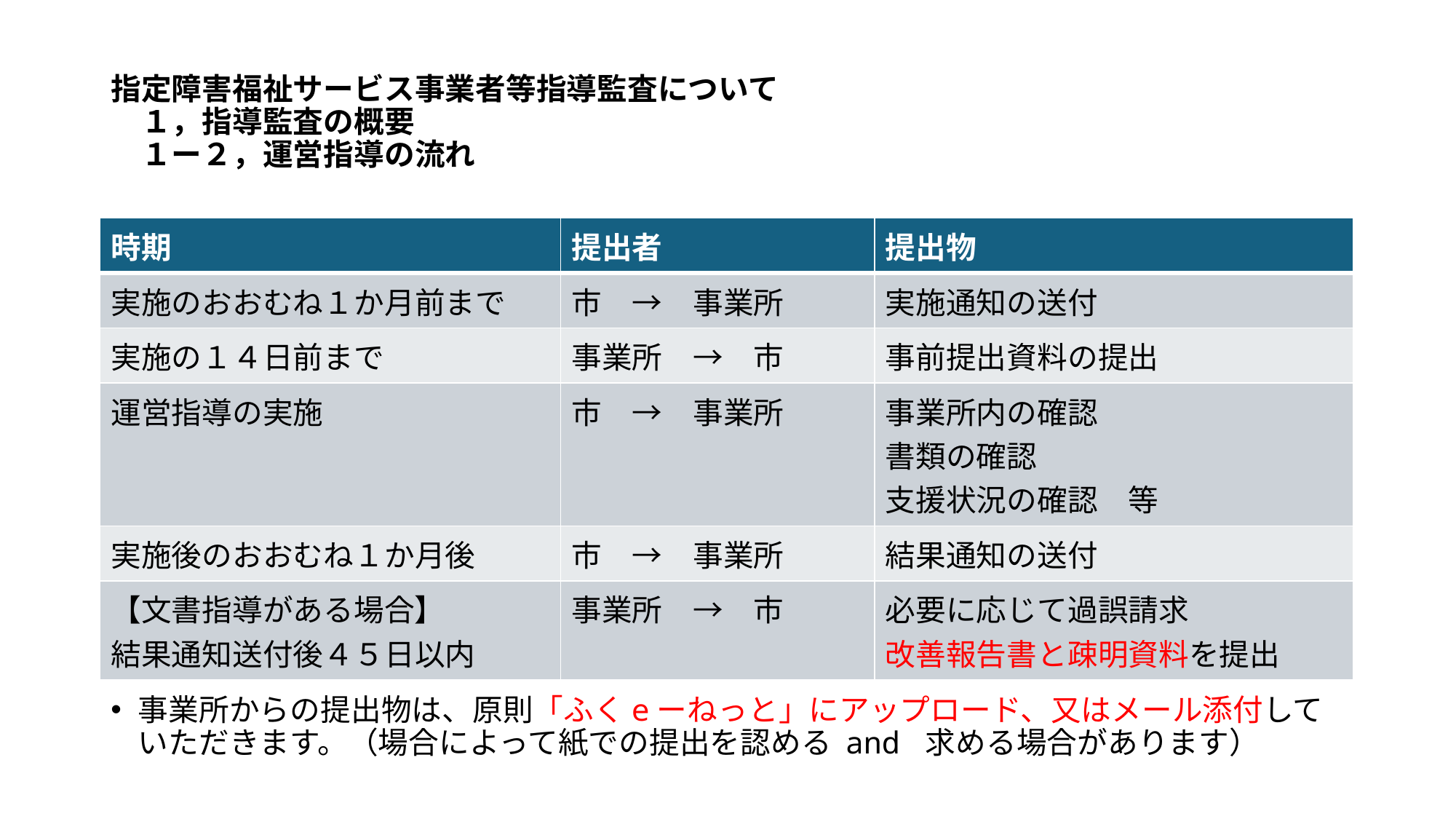

# 指定障害福祉サービス事業者等指導監査について 　１，指導監査の概要 　１ー２，運営指導の流れ
| 時期 | 提出者 | 提出物 |
| --- | --- | --- |
| 実施のおおむね１か月前まで | 市　→　事業所 | 実施通知の送付 |
| 実施の１４日前まで | 事業所　→　市 | 事前提出資料の提出 |
| 運営指導の実施 | 市　→　事業所 | 事業所内の確認 書類の確認 支援状況の確認　等 |
| 実施後のおおむね１か月後 | 市　→　事業所 | 結果通知の送付 |
| 【文書指導がある場合】 結果通知送付後４５日以内 | 事業所　→　市 | 必要に応じて過誤請求 改善報告書と疎明資料を提出 |
市からの各種通知は、メールで送付します。
事業所からの提出物は、原則「ふくeーねっと」にアップロード、又はメール添付していただきます。（場合によって紙での提出を認める and 求める場合があります）